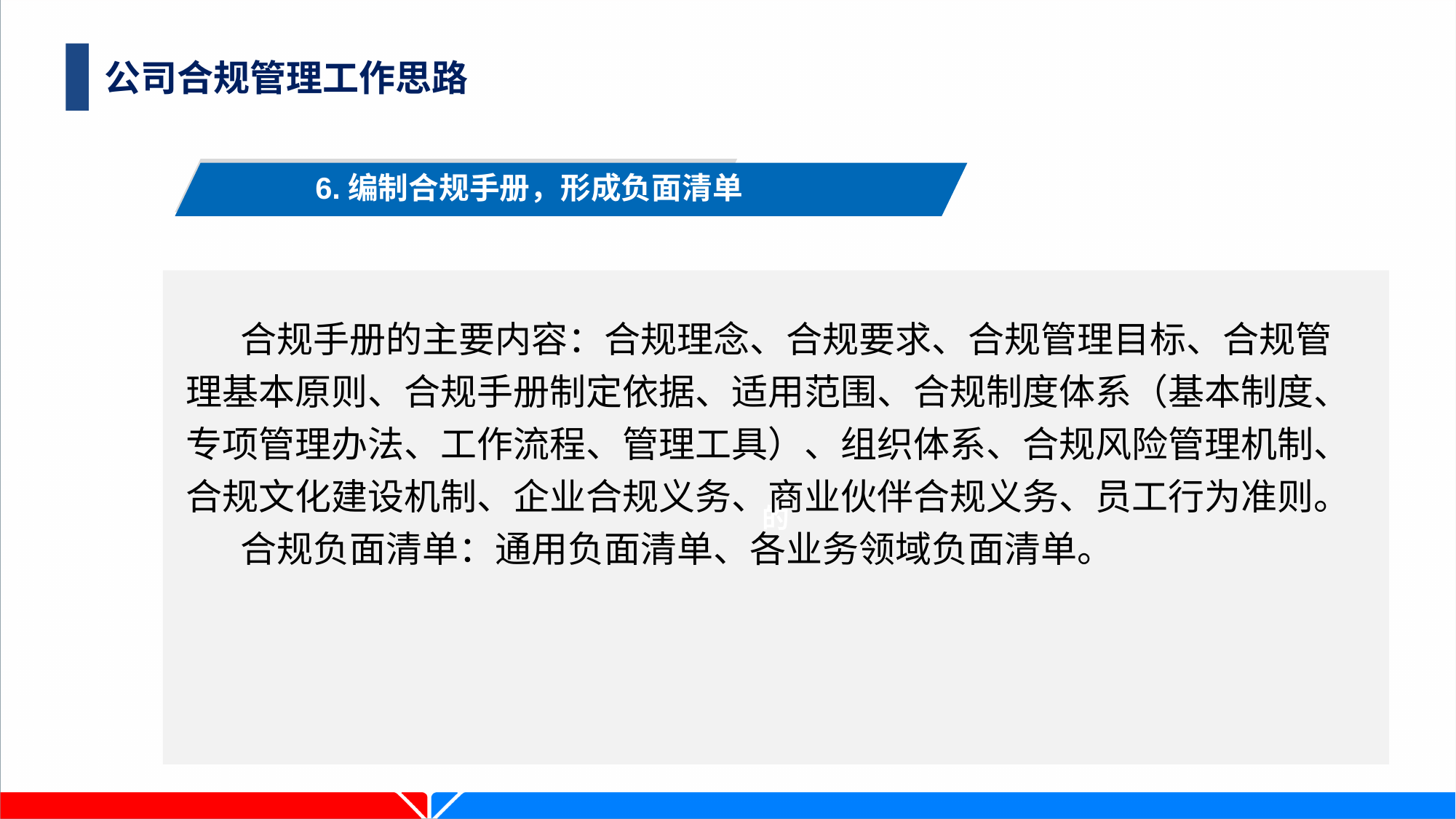

公司合规管理工作思路

6.编制合规手册，形成负面清单
的
合规手册的主要内容：合规理念、合规要求、合规管理目标、合规管理基本原则、合规手册制定依据、适用范围、合规制度体系（基本制度、专项管理办法、工作流程、管理工具）、组织体系、合规风险管理机制、合规文化建设机制、企业合规义务、商业伙伴合规义务、员工行为准则。
合规负面清单：通用负面清单、各业务领域负面清单。